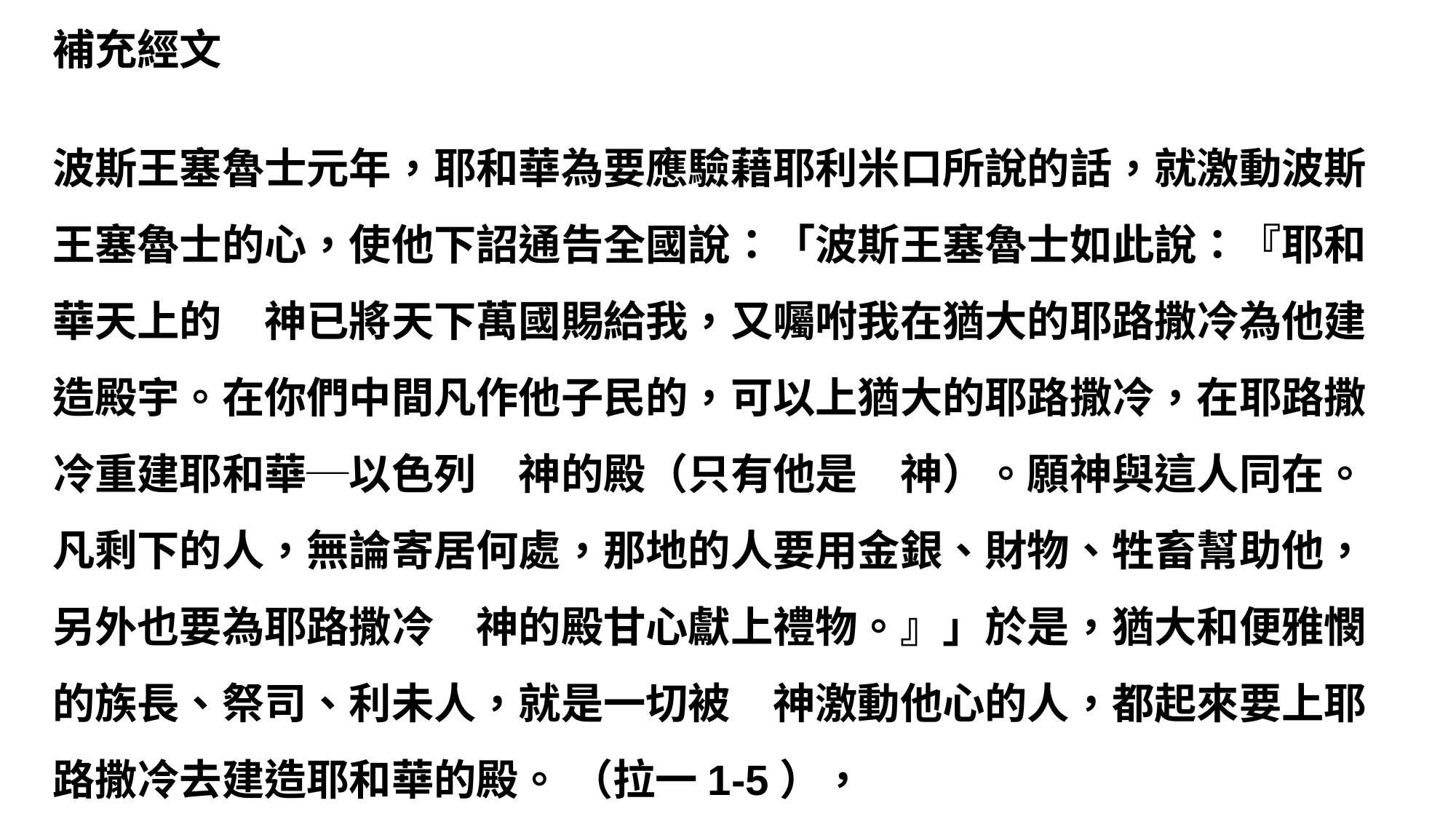

補充經文
波斯王塞魯士元年，耶和華為要應驗藉耶利米口所說的話，就激動波斯王塞魯士的心，使他下詔通告全國說：「波斯王塞魯士如此說：『耶和華天上的　神已將天下萬國賜給我，又囑咐我在猶大的耶路撒冷為他建造殿宇。在你們中間凡作他子民的，可以上猶大的耶路撒冷，在耶路撒冷重建耶和華─以色列　神的殿（只有他是　神）。願神與這人同在。 凡剩下的人，無論寄居何處，那地的人要用金銀、財物、牲畜幫助他，另外也要為耶路撒冷　神的殿甘心獻上禮物。』」於是，猶大和便雅憫的族長、祭司、利未人，就是一切被　神激動他心的人，都起來要上耶路撒冷去建造耶和華的殿。 （拉一1-5），